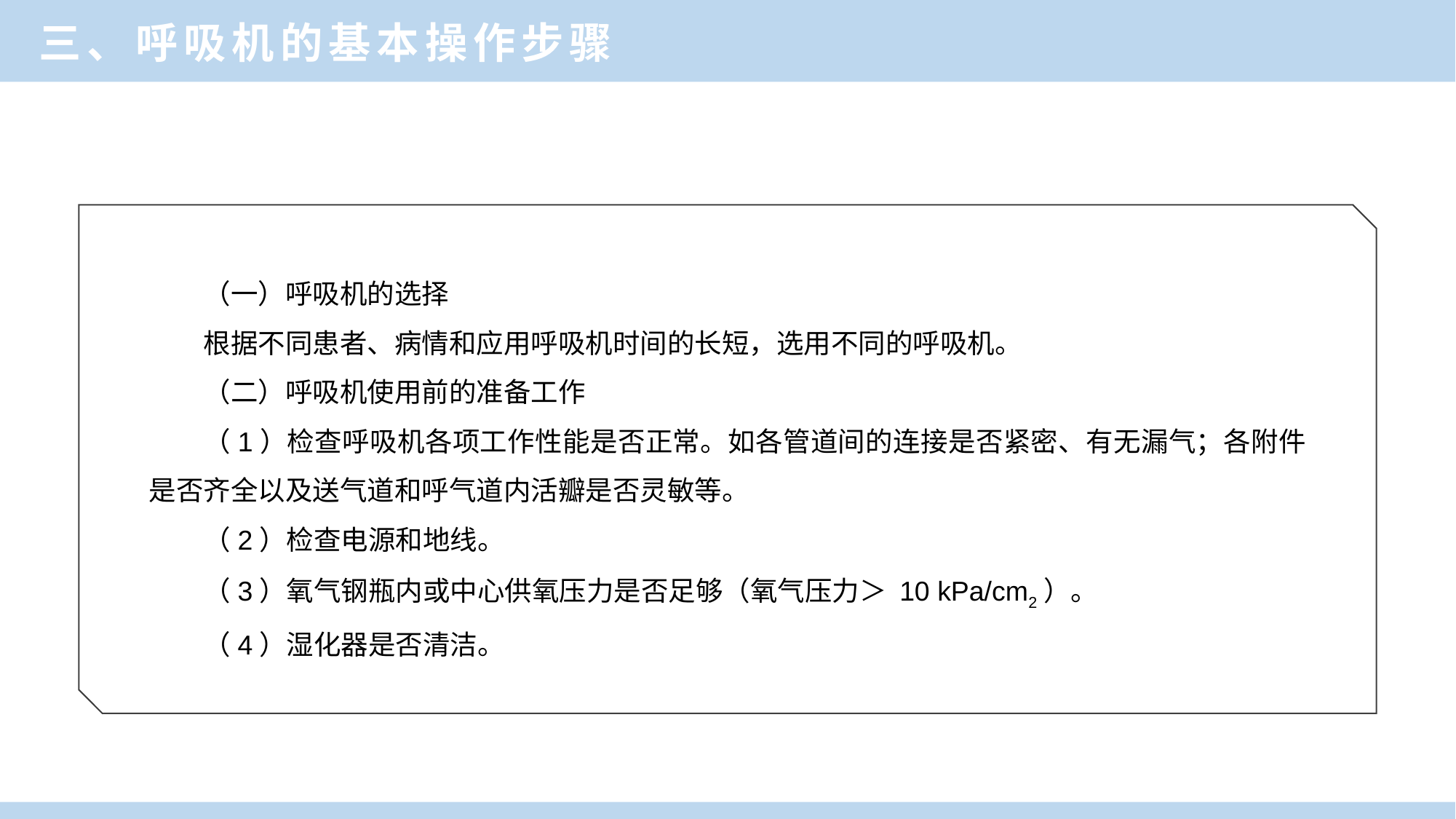

三、呼吸机的基本操作步骤

（一）呼吸机的选择
根据不同患者、病情和应用呼吸机时间的长短，选用不同的呼吸机。
（二）呼吸机使用前的准备工作
（1）检查呼吸机各项工作性能是否正常。如各管道间的连接是否紧密、有无漏气；各附件是否齐全以及送气道和呼气道内活瓣是否灵敏等。
（2）检查电源和地线。
（3）氧气钢瓶内或中心供氧压力是否足够（氧气压力＞ 10 kPa/cm2）。
（4）湿化器是否清洁。